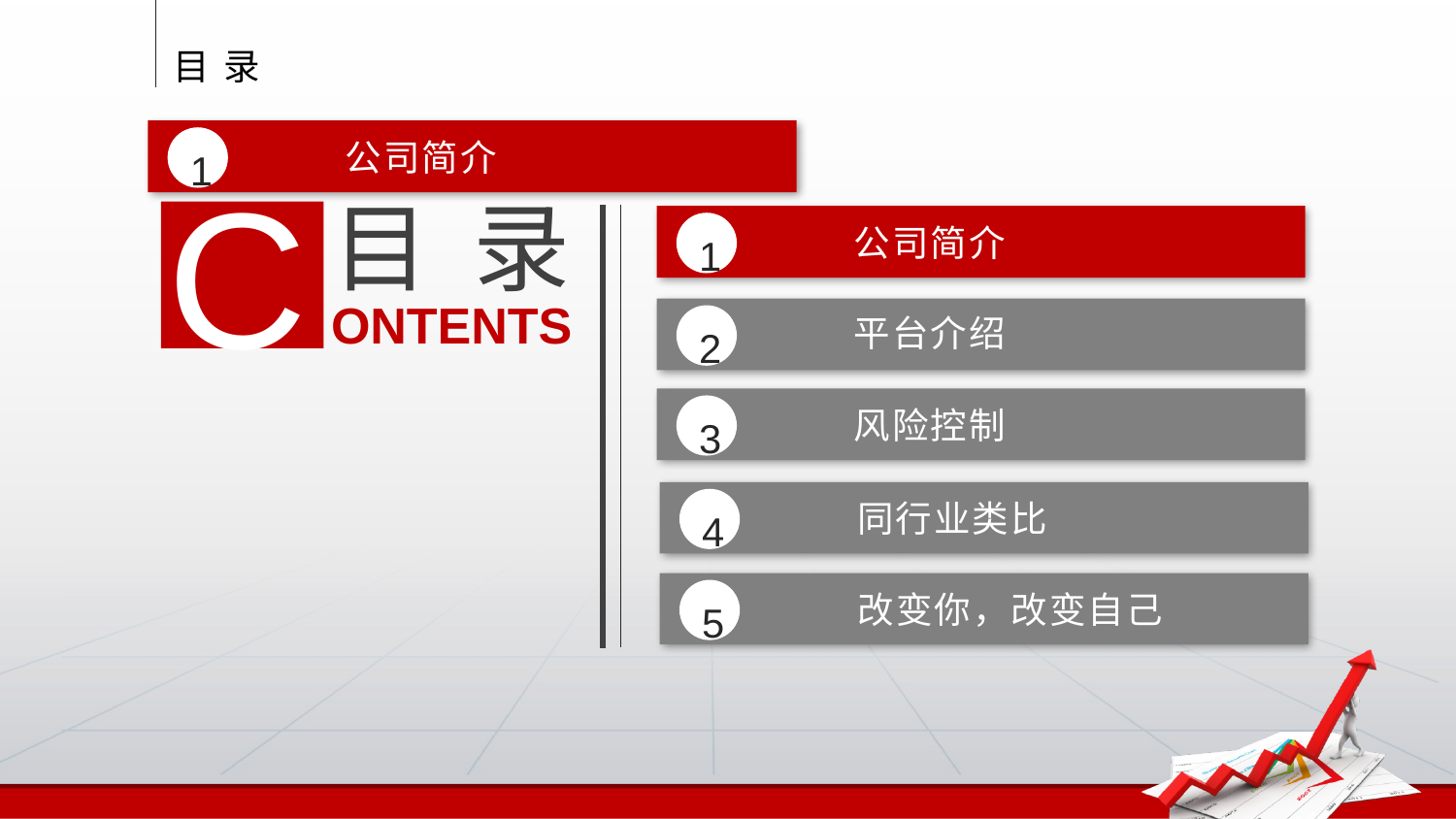

目 录
1

公司简介
C
目  录

ONTENTS
1

公司简介
2

平台介绍

3

风险控制
4

同行业类比
5

改变你，改变自己